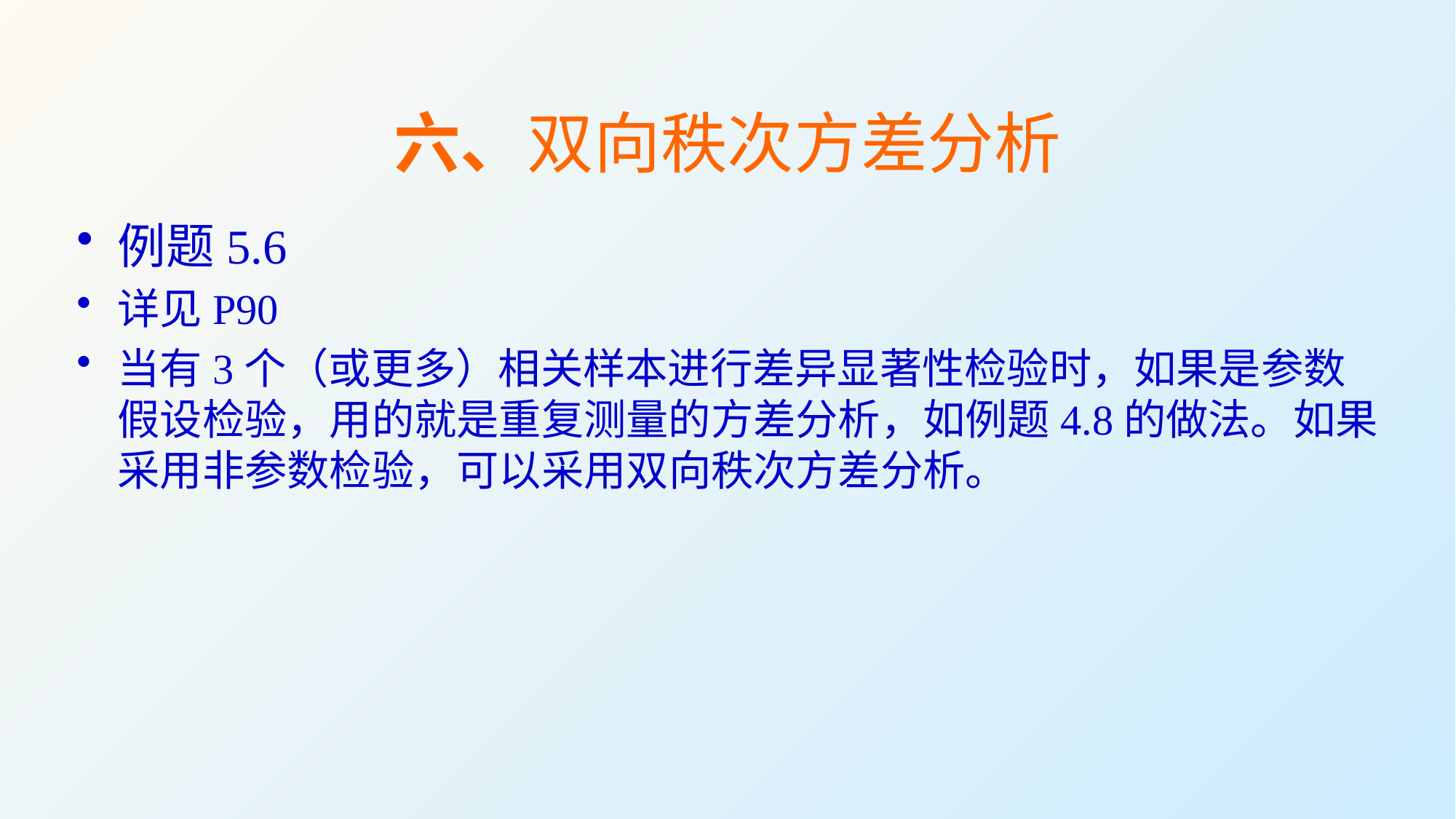

# 六、双向秩次方差分析
例题5.6
详见P90
当有3个（或更多）相关样本进行差异显著性检验时，如果是参数假设检验，用的就是重复测量的方差分析，如例题4.8的做法。如果采用非参数检验，可以采用双向秩次方差分析。